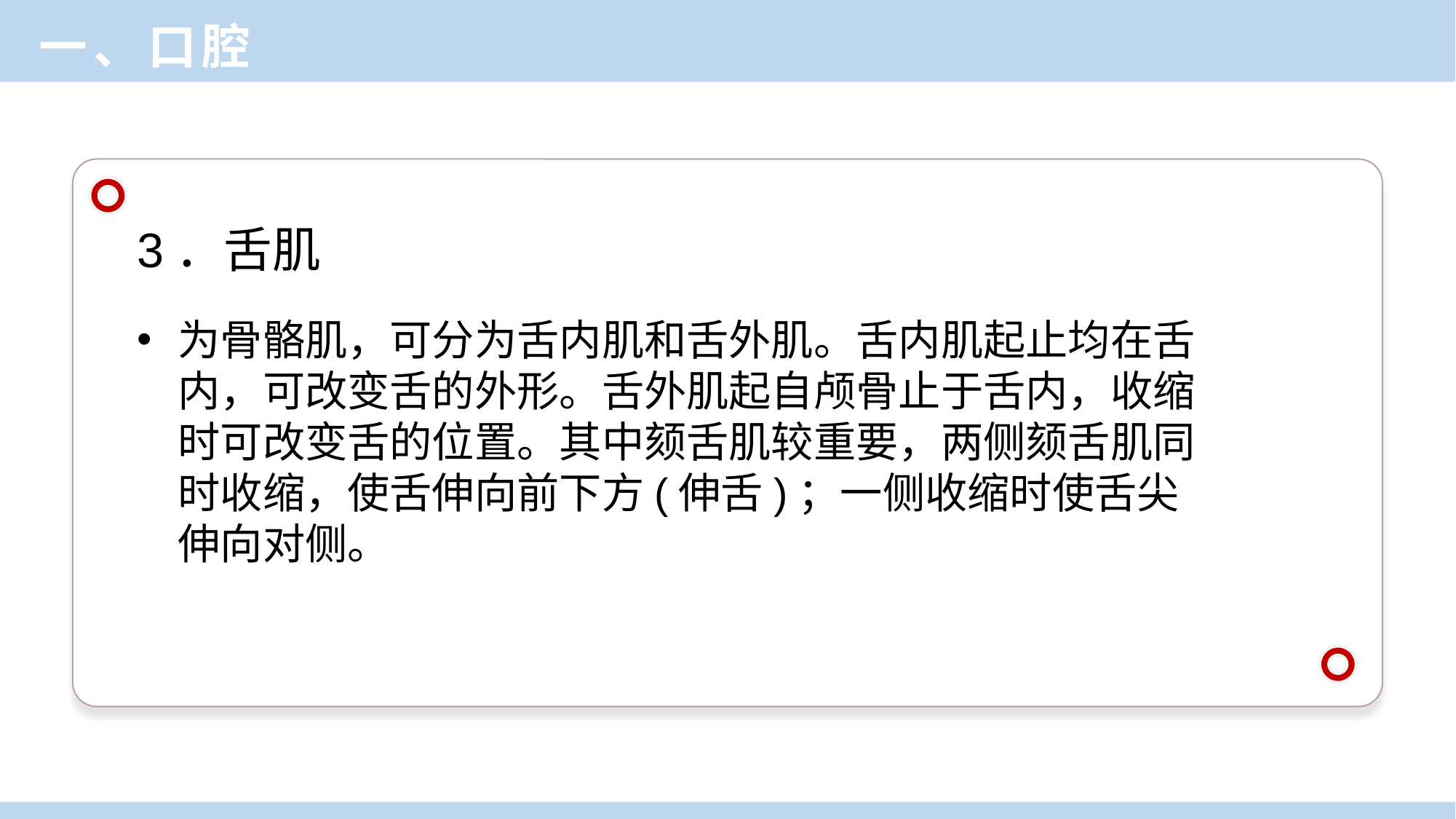

一、口腔

3．舌肌
为骨骼肌，可分为舌内肌和舌外肌。舌内肌起止均在舌内，可改变舌的外形。舌外肌起自颅骨止于舌内，收缩时可改变舌的位置。其中颏舌肌较重要，两侧颏舌肌同时收缩，使舌伸向前下方(伸舌)；一侧收缩时使舌尖伸向对侧。